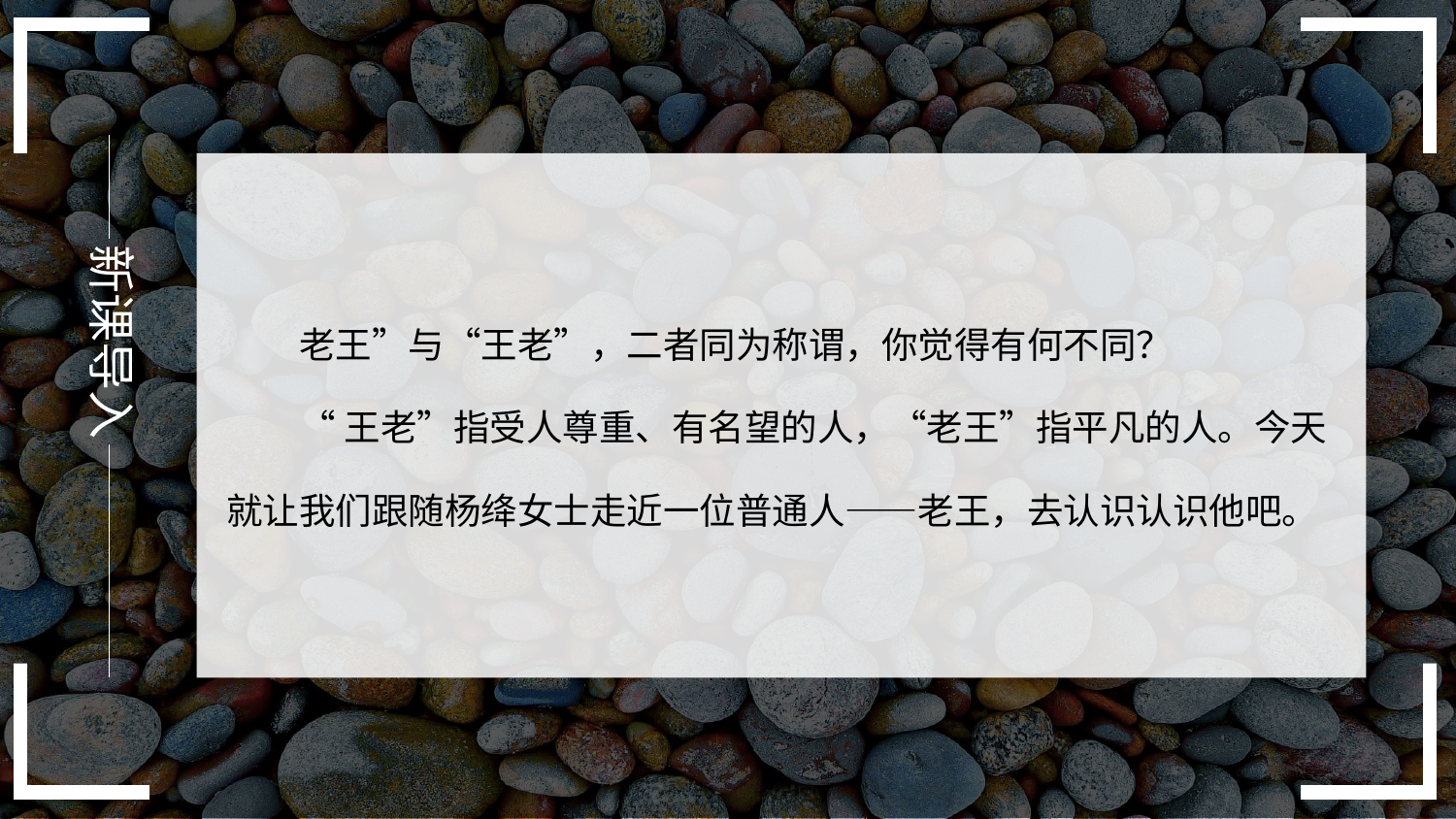

新课导入

老王”与“王老”，二者同为称谓，你觉得有何不同？
“王老”指受人尊重、有名望的人，“老王”指平凡的人。今天就让我们跟随杨绛女士走近一位普通人——老王，去认识认识他吧。